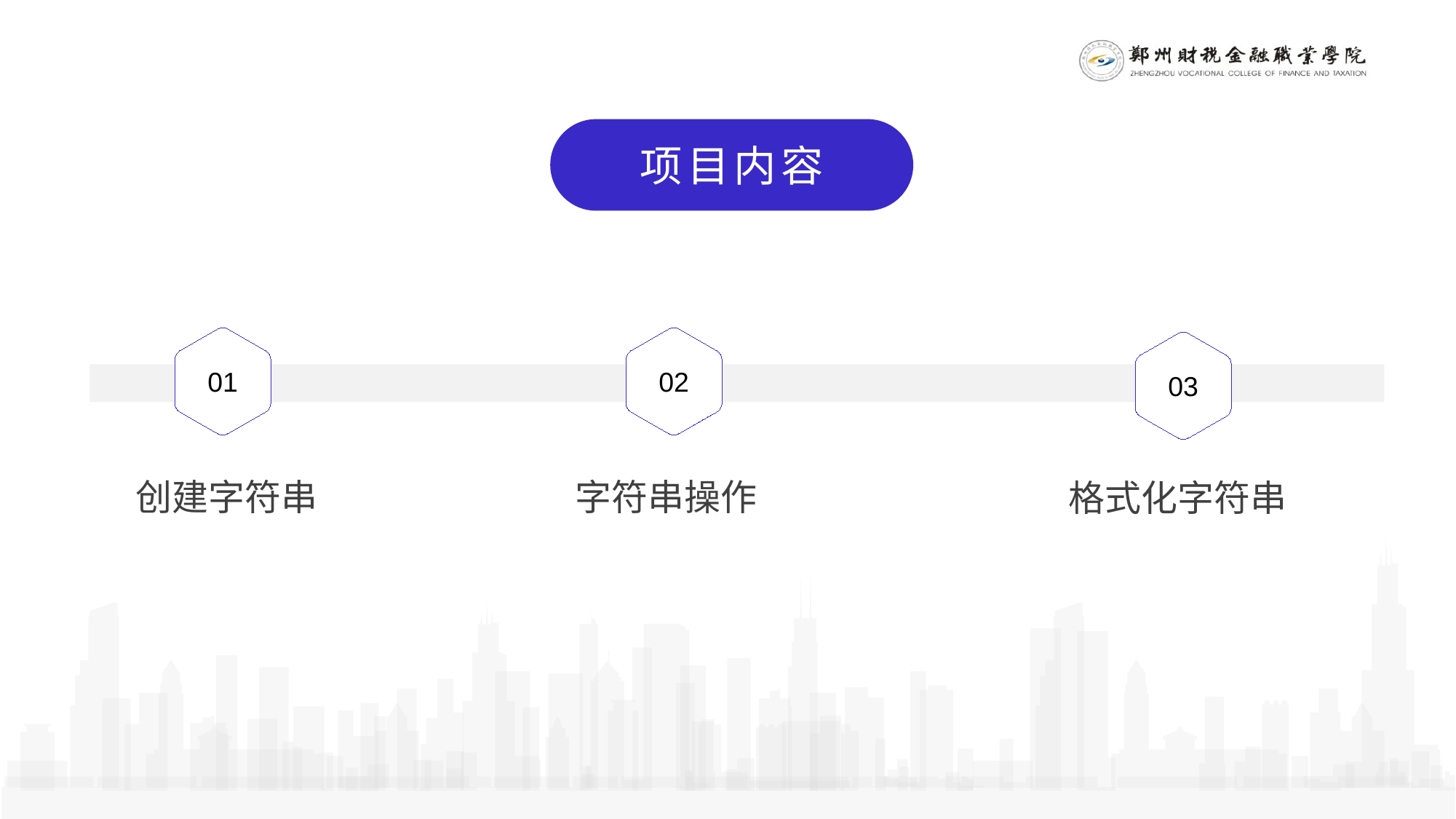

项目内容

01
02
03

创建字符串
字符串操作
格式化字符串